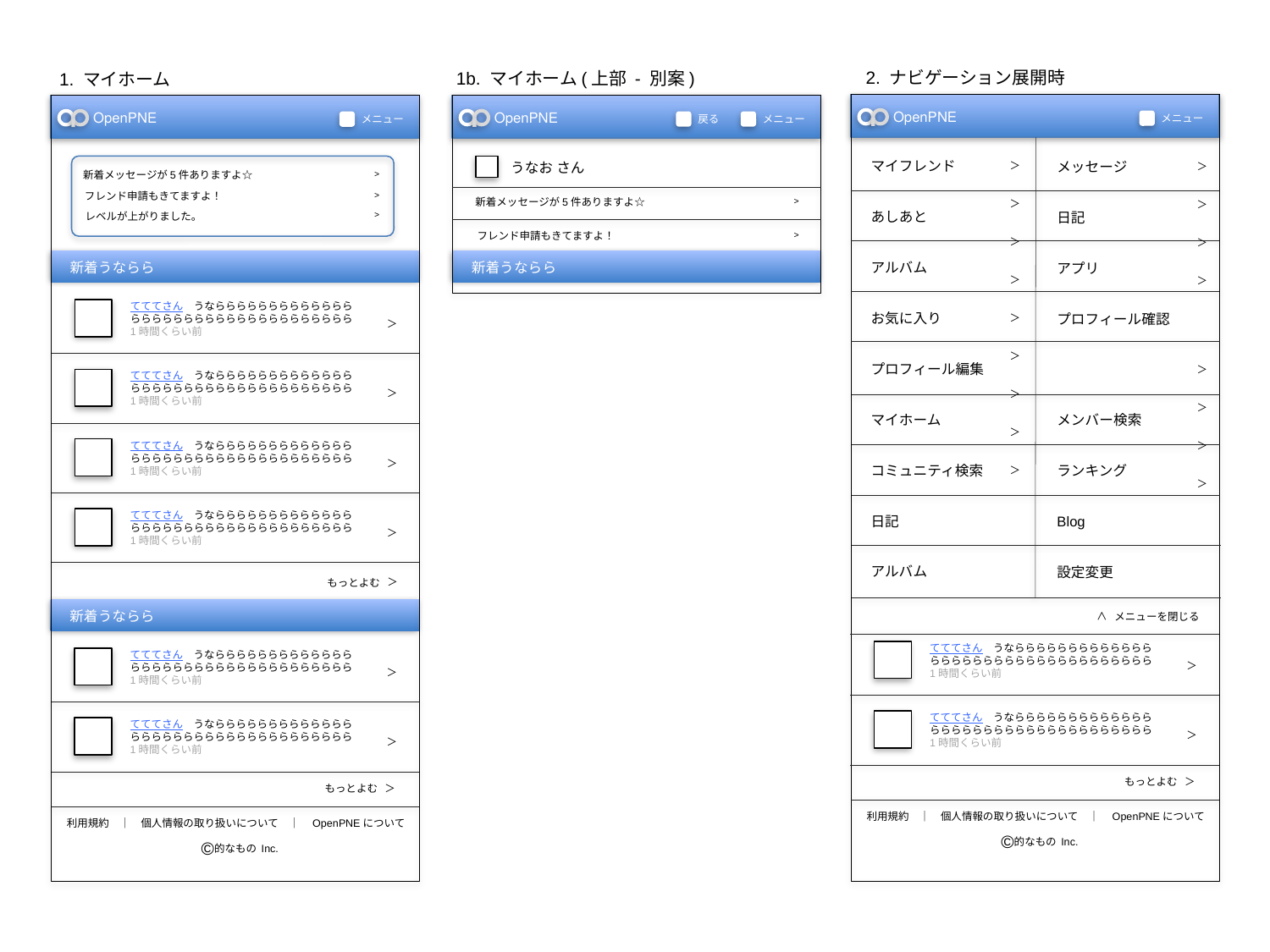

2. ナビゲーション展開時
1b. マイホーム(上部 - 別案)
1. マイホーム

OpenPNE
メニュー

OpenPNE
メニュー

OpenPNE
戻る
メニュー

マイフレンド

あしあと

アルバム

お気に入り

プロフィール編集

マイホーム

コミュニティ検索

日記

アルバム
メッセージ

日記

アプリ

プロフィール確認

メンバー検索

ランキング

Blog

設定変更
うなお さん
＞

＞

＞

＞

＞

＞

＞

＞

＞
＞

＞

＞

＞

＞

＞

＞

＞

新着メッセージが5件ありますよ☆
>
フレンド申請もきてますよ！
>
新着メッセージが5件ありますよ☆
>
レベルが上がりました。
>
フレンド申請もきてますよ！
>

新着うならら
新着うならら
てててさん　うならららららららららららららららららららららららららららららららららら
1時間くらい前

＞
てててさん　うならららららららららららららららららららららららららららららららららら
1時間くらい前

＞
てててさん　うならららららららららららららららららららららららららららららららららら
1時間くらい前

＞
てててさん　うならららららららららららららららららららららららららららららららららら
1時間くらい前

＞
＞
もっとよむ

新着うならら
＞
メニューを閉じる
てててさん　うならららららららららららららららららららららららららららららららららら
1時間くらい前

＞
てててさん　うならららららららららららららららららららららららららららららららららら
1時間くらい前

＞
＞
もっとよむ
利用規約　｜　個人情報の取り扱いについて　｜　OpenPNEについて

　　的なもの Inc.
©
てててさん　うならららららららららららららららららららららららららららららららららら
1時間くらい前

＞
てててさん　うならららららららららららららららららららららららららららららららららら
1時間くらい前

＞
＞
もっとよむ
利用規約　｜　個人情報の取り扱いについて　｜　OpenPNEについて

　　的なもの Inc.
©